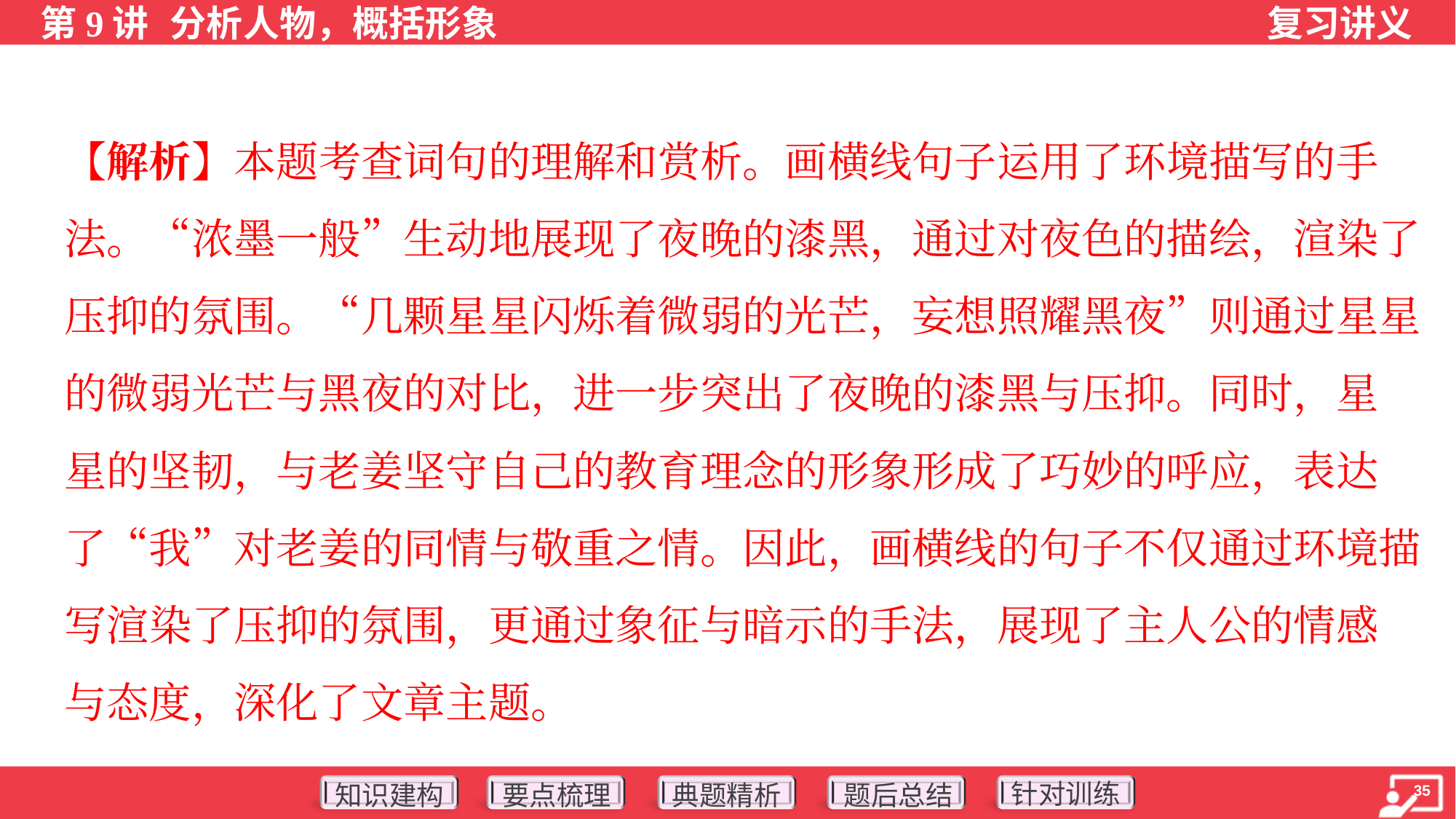

【解析】本题考查词句的理解和赏析。画横线句子运用了环境描写的手
法。“浓墨一般”生动地展现了夜晚的漆黑，通过对夜色的描绘，渲染了
压抑的氛围。“几颗星星闪烁着微弱的光芒，妄想照耀黑夜”则通过星星
的微弱光芒与黑夜的对比，进一步突出了夜晚的漆黑与压抑。同时，星
星的坚韧，与老姜坚守自己的教育理念的形象形成了巧妙的呼应，表达
了“我”对老姜的同情与敬重之情。因此，画横线的句子不仅通过环境描
写渲染了压抑的氛围，更通过象征与暗示的手法，展现了主人公的情感
与态度，深化了文章主题。